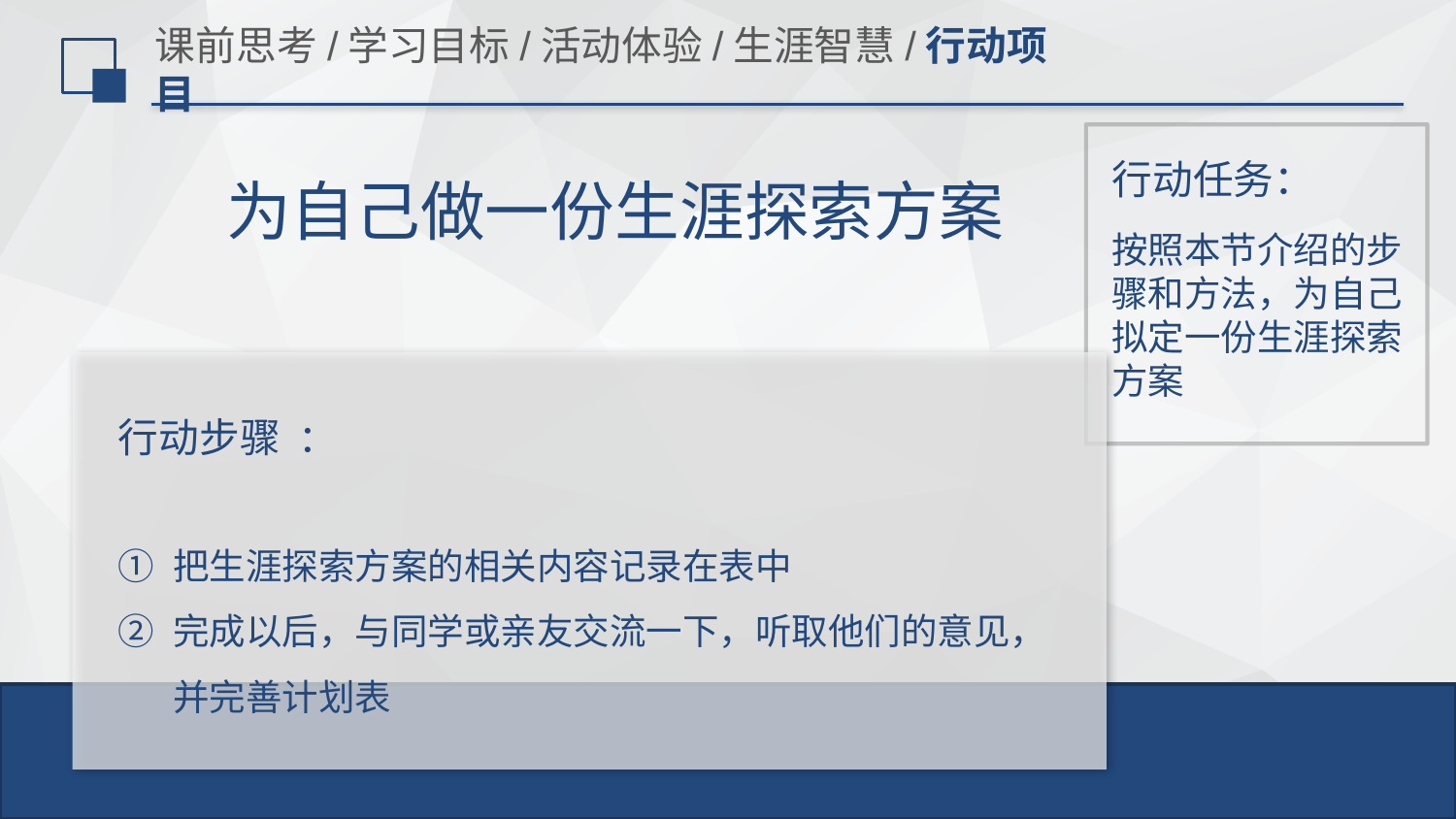

# 课前思考/学习目标/活动体验/生涯智慧/行动项目

行动任务：
为自己做一份生涯探索方案
按照本节介绍的步骤和方法，为自己拟定一份生涯探索方案

行动步骤  ：

把生涯探索方案的相关内容记录在表中
完成以后，与同学或亲友交流一下，听取他们的意见，并完善计划表